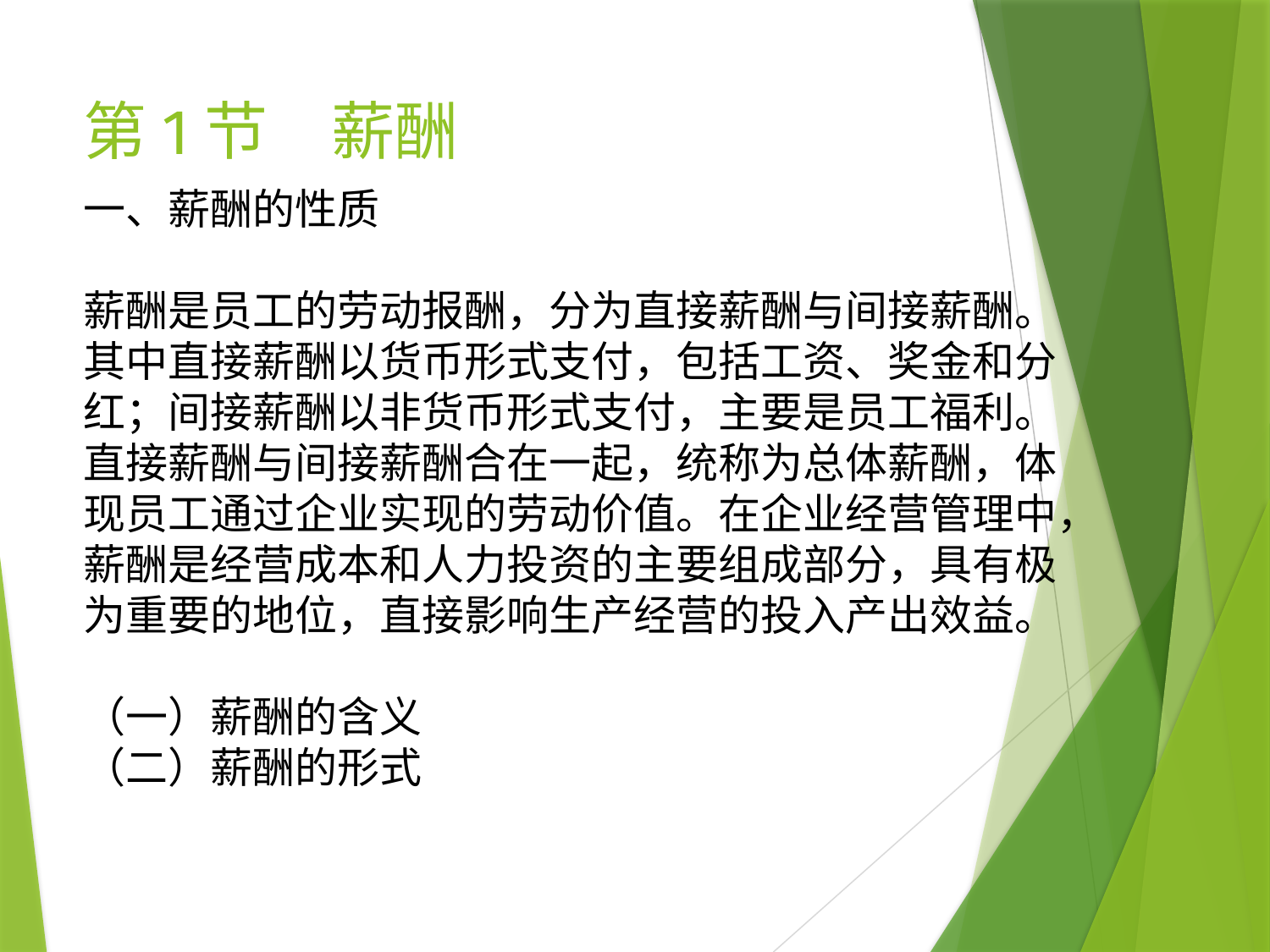

# 第1节　薪酬
一、薪酬的性质

薪酬是员工的劳动报酬，分为直接薪酬与间接薪酬。其中直接薪酬以货币形式支付，包括工资、奖金和分红；间接薪酬以非货币形式支付，主要是员工福利。直接薪酬与间接薪酬合在一起，统称为总体薪酬，体现员工通过企业实现的劳动价值。在企业经营管理中，薪酬是经营成本和人力投资的主要组成部分，具有极为重要的地位，直接影响生产经营的投入产出效益。

（一）薪酬的含义
（二）薪酬的形式